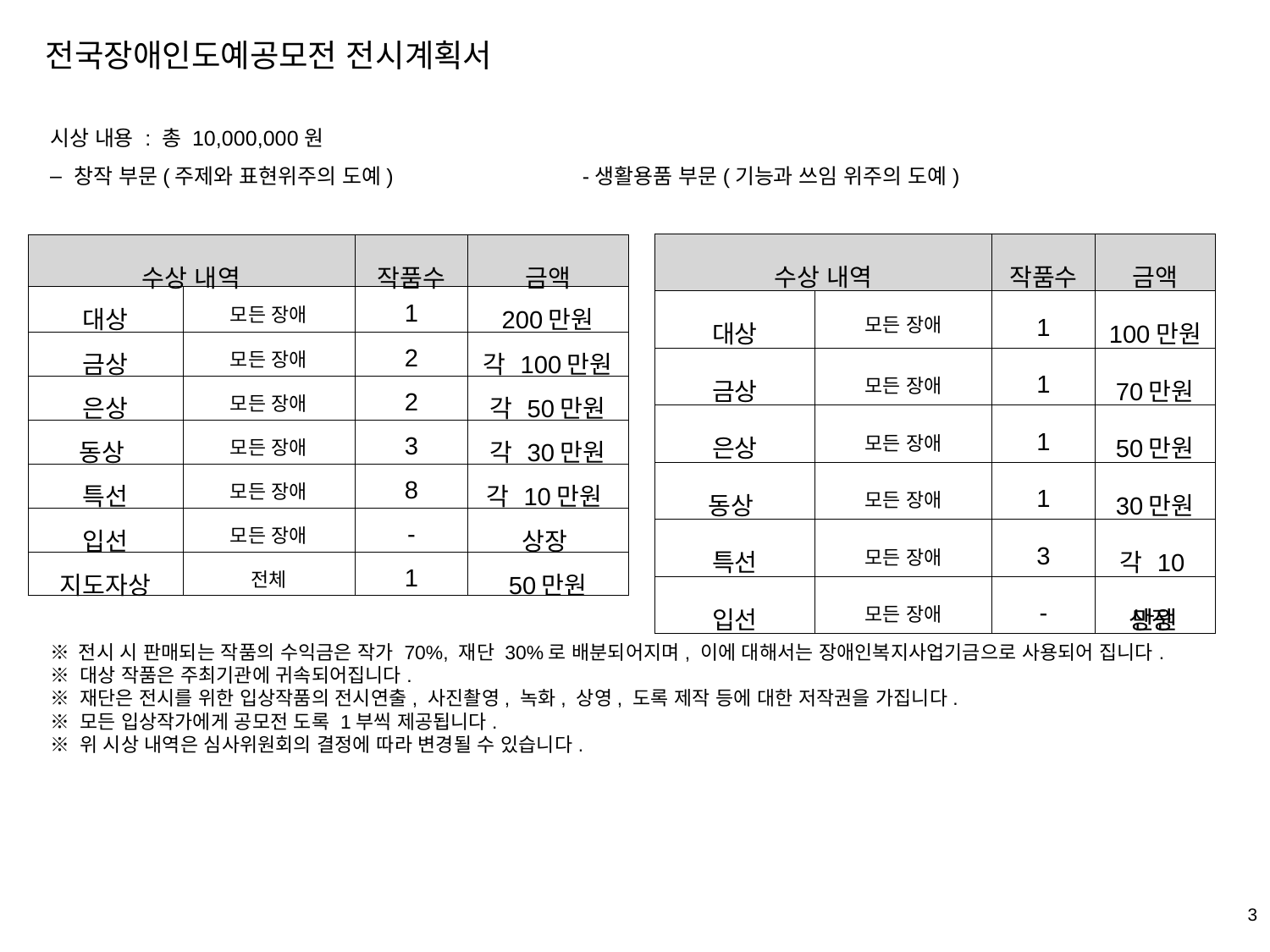

전국장애인도예공모전 전시계획서
시상 내용 : 총 10,000,000원
창작 부문(주제와 표현위주의 도예)                                -생활용품 부문(기능과 쓰임 위주의 도예)

| 수상 내역 |  | 작품수 | 금액 |
| --- | --- | --- | --- |
| 대상 | 모든 장애 | 1 | 100만원 |
| 금상 | 모든 장애 | 1 | 70만원 |
| 은상 | 모든 장애 | 1 | 50만원 |
| 동상 | 모든 장애 | 1 | 30만원 |
| 특선 | 모든 장애 | 3 | 각 10만원 |
| 입선 | 모든 장애 | - | 상장 |
| 수상 내역 |  | 작품수 | 금액 |
| --- | --- | --- | --- |
| 대상 | 모든 장애 | 1 | 200만원 |
| 금상 | 모든 장애 | 2 | 각 100만원 |
| 은상 | 모든 장애 | 2 | 각 50만원 |
| 동상 | 모든 장애 | 3 | 각 30만원 |
| 특선 | 모든 장애 | 8 | 각 10만원 |
| 입선 | 모든 장애 | - | 상장 |
| 지도자상 | 전체 | 1 | 50만원 |
※ 전시 시 판매되는 작품의 수익금은 작가 70%, 재단 30%로 배분되어지며, 이에 대해서는 장애인복지사업기금으로 사용되어 집니다.
※ 대상 작품은 주최기관에 귀속되어집니다.
※ 재단은 전시를 위한 입상작품의 전시연출, 사진촬영, 녹화, 상영, 도록 제작 등에 대한 저작권을 가집니다.
※ 모든 입상작가에게 공모전 도록 1부씩 제공됩니다.
※ 위 시상 내역은 심사위원회의 결정에 따라 변경될 수 있습니다.

3